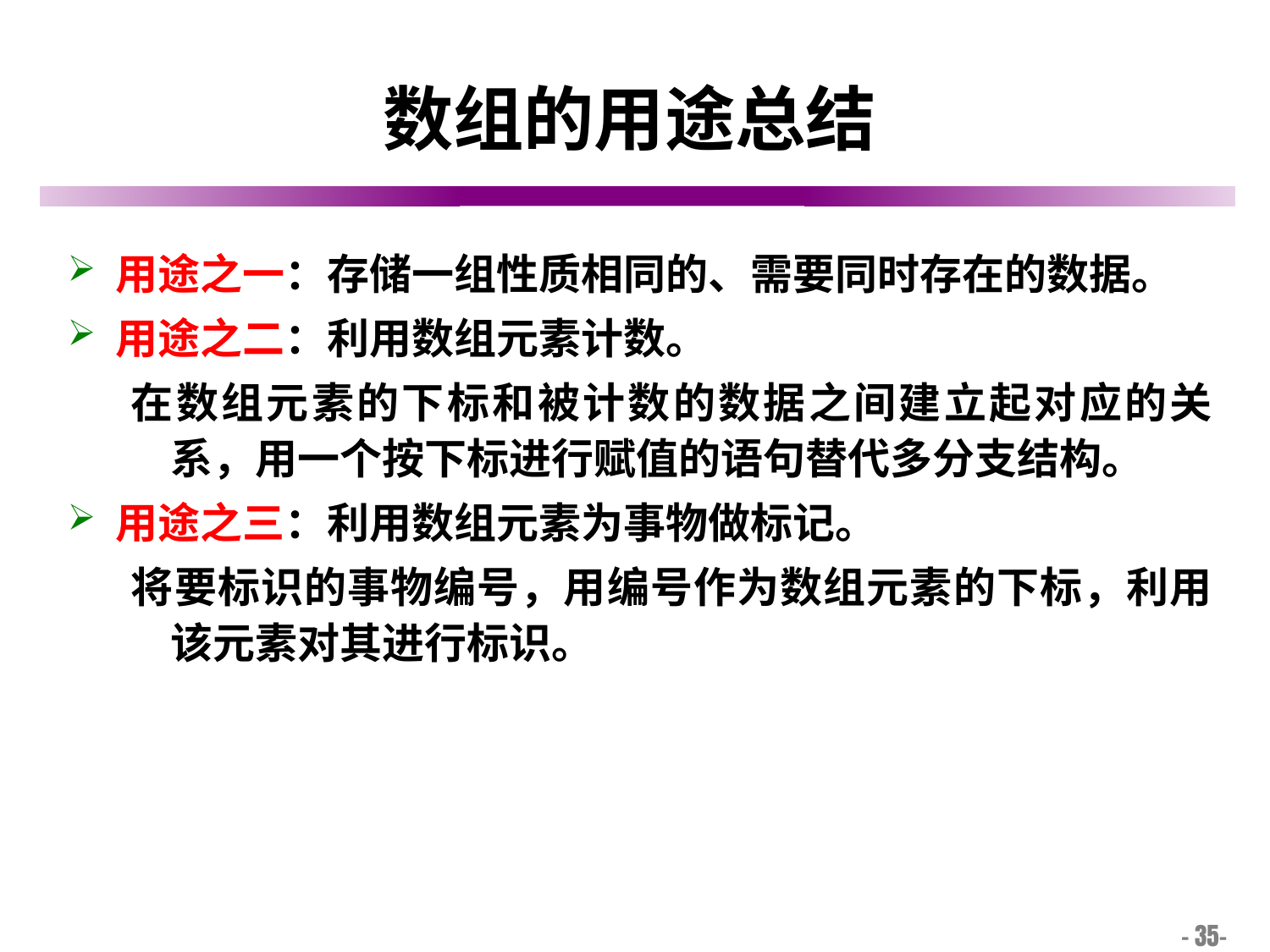

# 数组的用途总结
用途之一：存储一组性质相同的、需要同时存在的数据。
用途之二：利用数组元素计数。
在数组元素的下标和被计数的数据之间建立起对应的关系，用一个按下标进行赋值的语句替代多分支结构。
用途之三：利用数组元素为事物做标记。
将要标识的事物编号，用编号作为数组元素的下标，利用该元素对其进行标识。
 - 35-